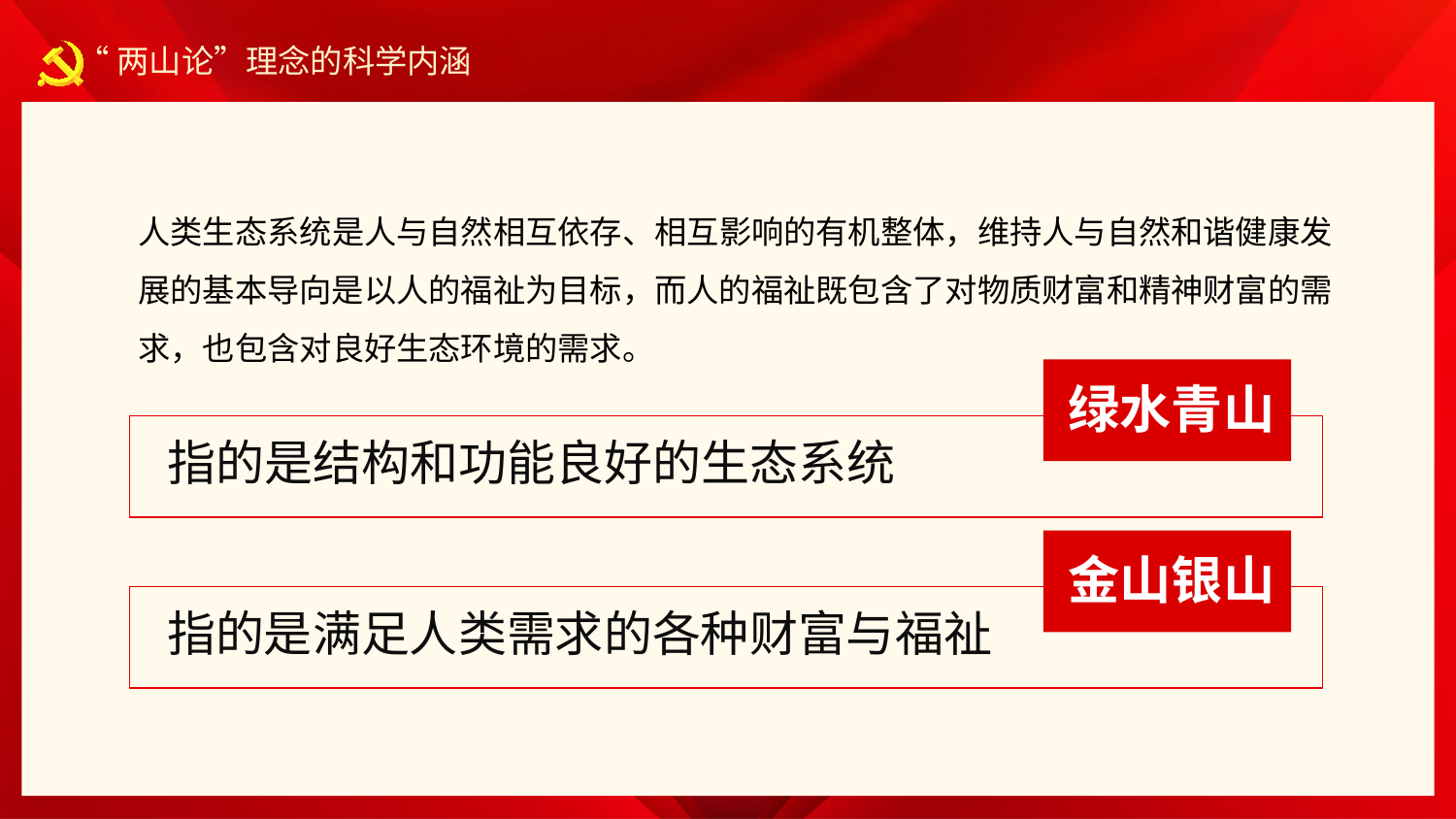

人类生态系统是人与自然相互依存、相互影响的有机整体，维持人与自然和谐健康发展的基本导向是以人的福祉为目标，而人的福祉既包含了对物质财富和精神财富的需求，也包含对良好生态环境的需求。

绿水青山

指的是结构和功能良好的生态系统

金山银山

指的是满足人类需求的各种财富与福祉